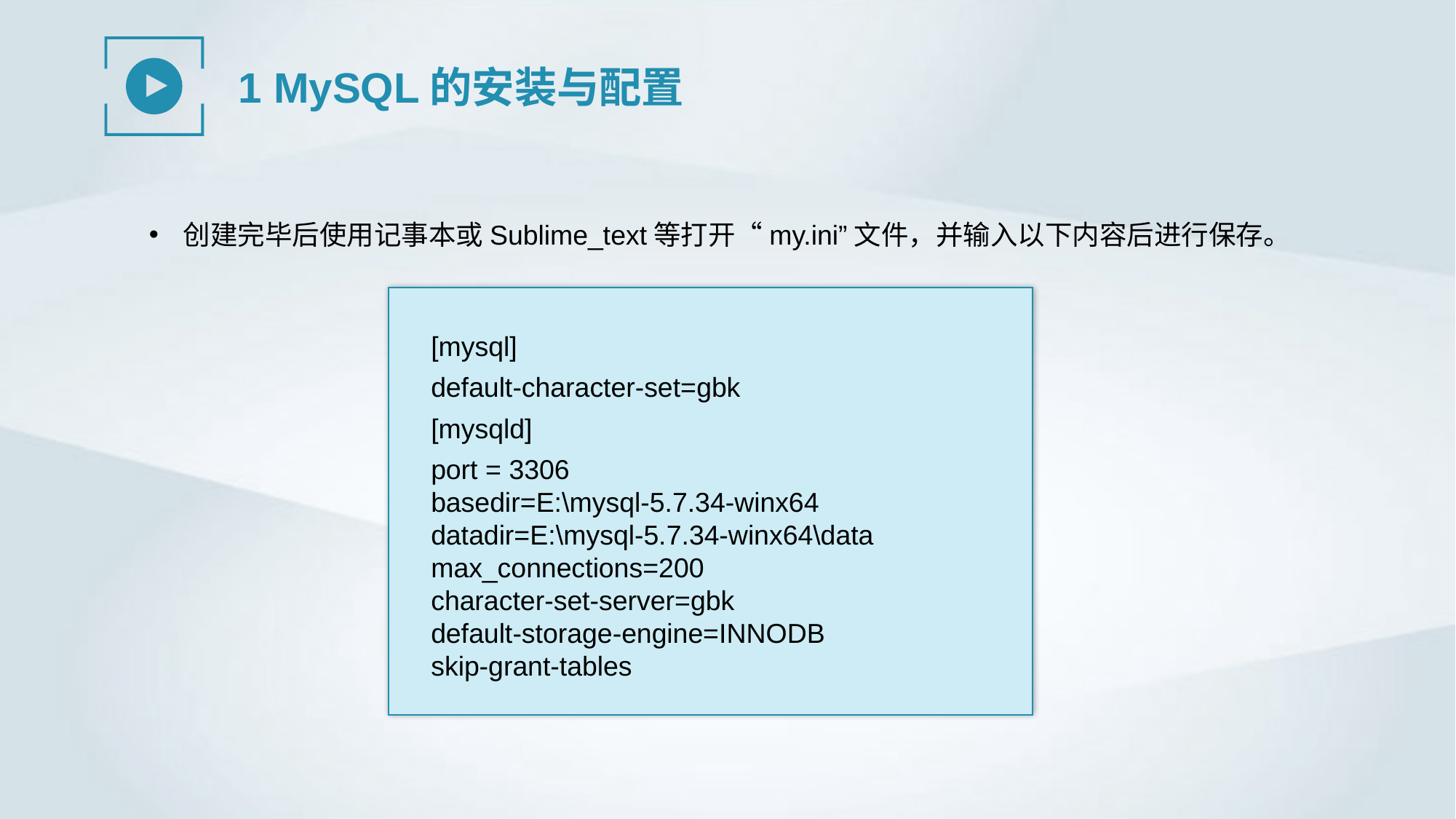

1 MySQL的安装与配置
创建完毕后使用记事本或Sublime_text等打开“my.ini”文件，并输入以下内容后进行保存。
[mysql]
default-character-set=gbk
[mysqld]
port = 3306
basedir=E:\mysql-5.7.34-winx64
datadir=E:\mysql-5.7.34-winx64\data
max_connections=200
character-set-server=gbk
default-storage-engine=INNODB
skip-grant-tables